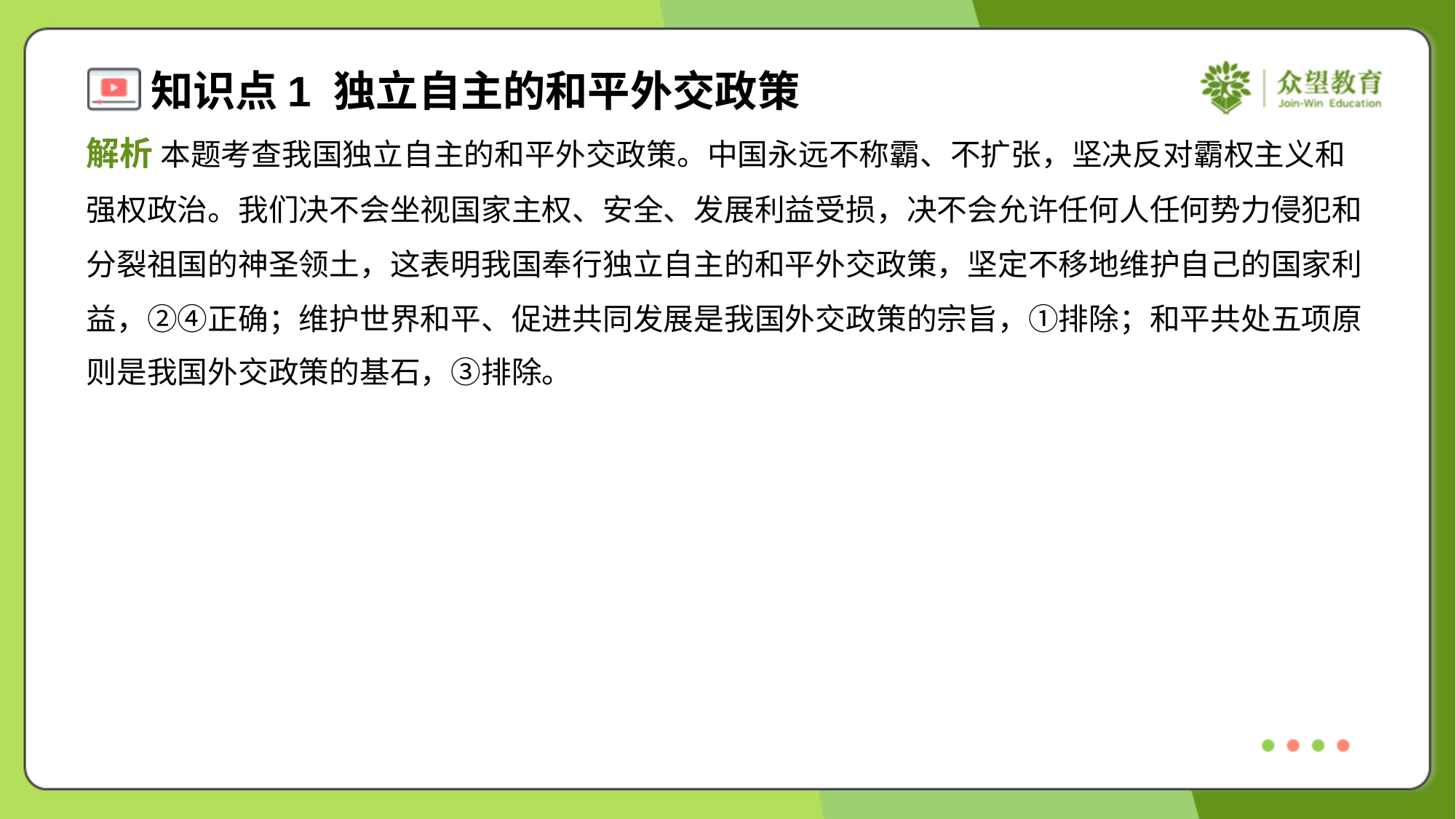

解析 本题考查我国独立自主的和平外交政策。中国永远不称霸、不扩张，坚决反对霸权主义和
强权政治。我们决不会坐视国家主权、安全、发展利益受损，决不会允许任何人任何势力侵犯和
分裂祖国的神圣领土，这表明我国奉行独立自主的和平外交政策，坚定不移地维护自己的国家利
益，②④正确；维护世界和平、促进共同发展是我国外交政策的宗旨，①排除；和平共处五项原
则是我国外交政策的基石，③排除。